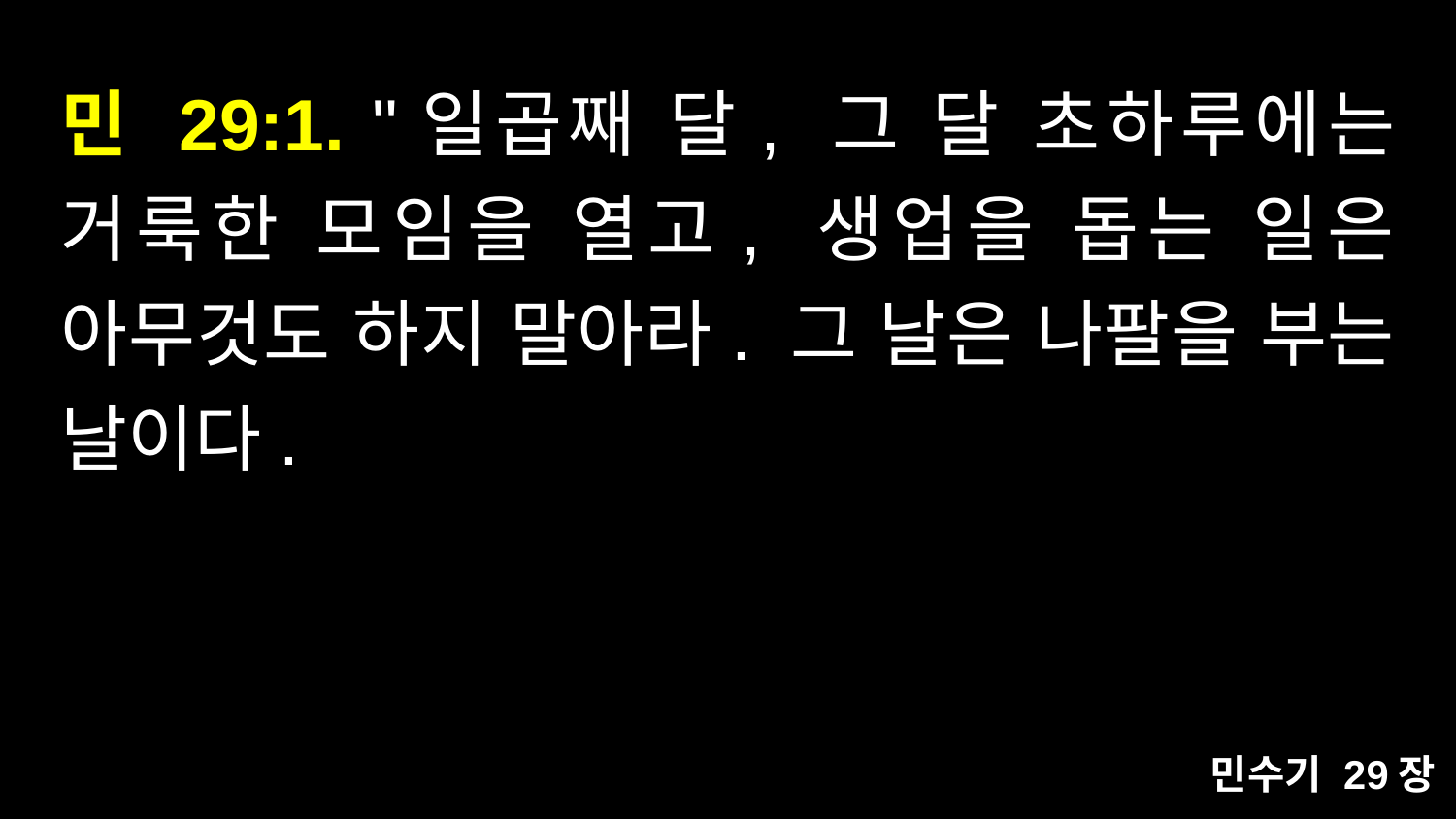

# 민 29:1. "일곱째 달, 그 달 초하루에는 거룩한 모임을 열고, 생업을 돕는 일은 아무것도 하지 말아라. 그 날은 나팔을 부는 날이다.
민수기 29장